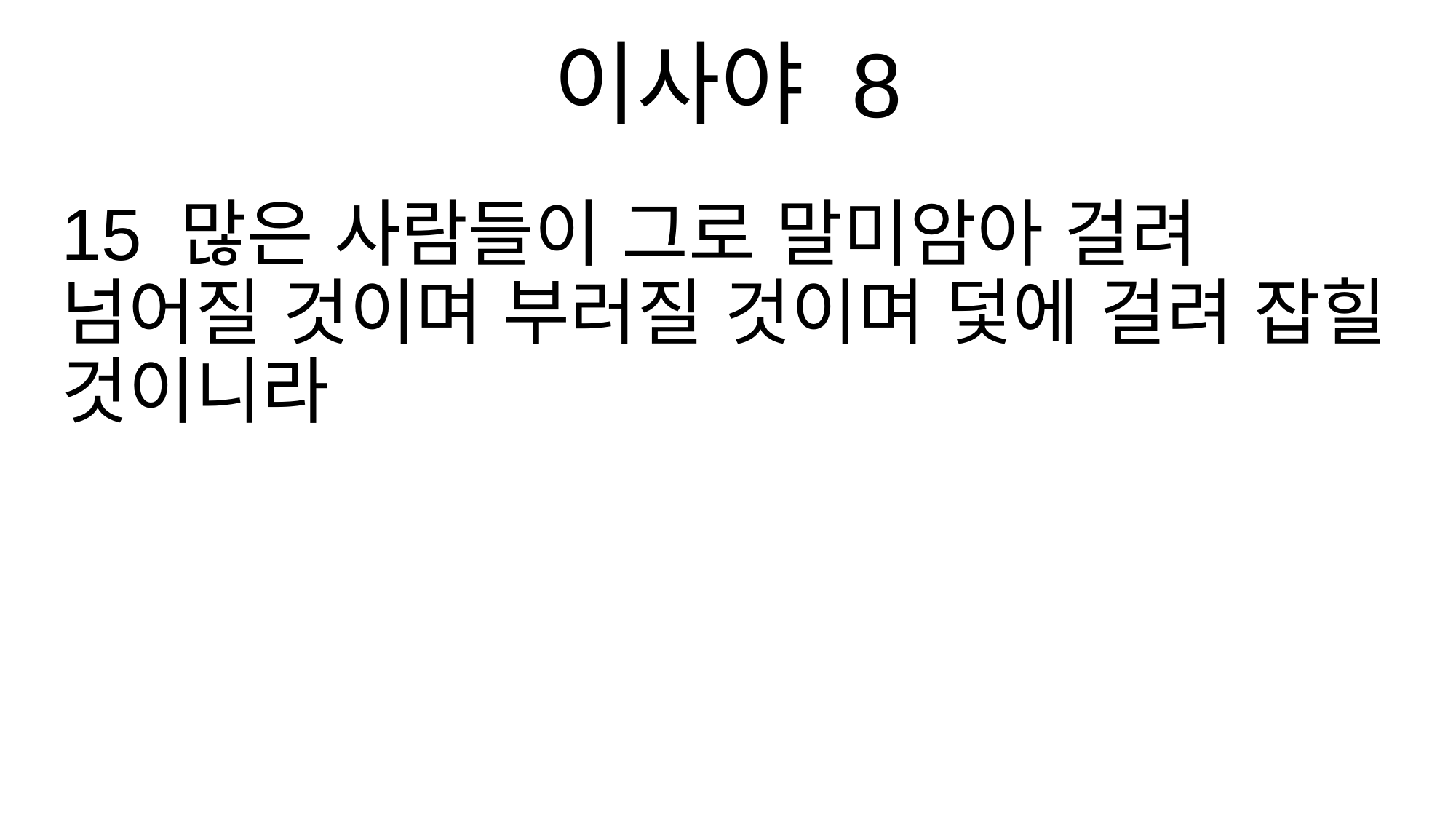

이사야 8
15 많은 사람들이 그로 말미암아 걸려 넘어질 것이며 부러질 것이며 덫에 걸려 잡힐 것이니라